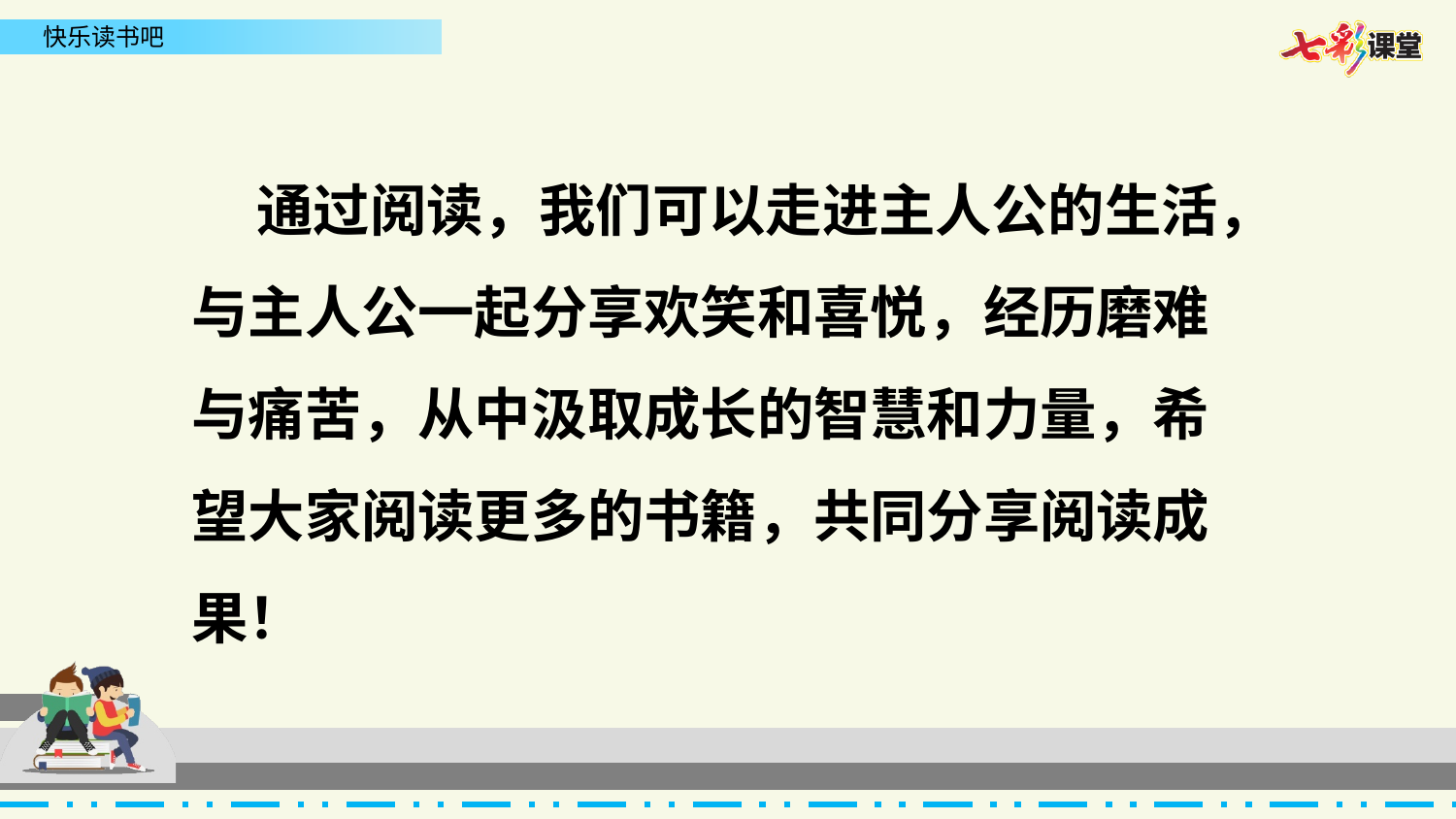

通过阅读，我们可以走进主人公的生活，与主人公一起分享欢笑和喜悦，经历磨难与痛苦，从中汲取成长的智慧和力量，希望大家阅读更多的书籍，共同分享阅读成果！